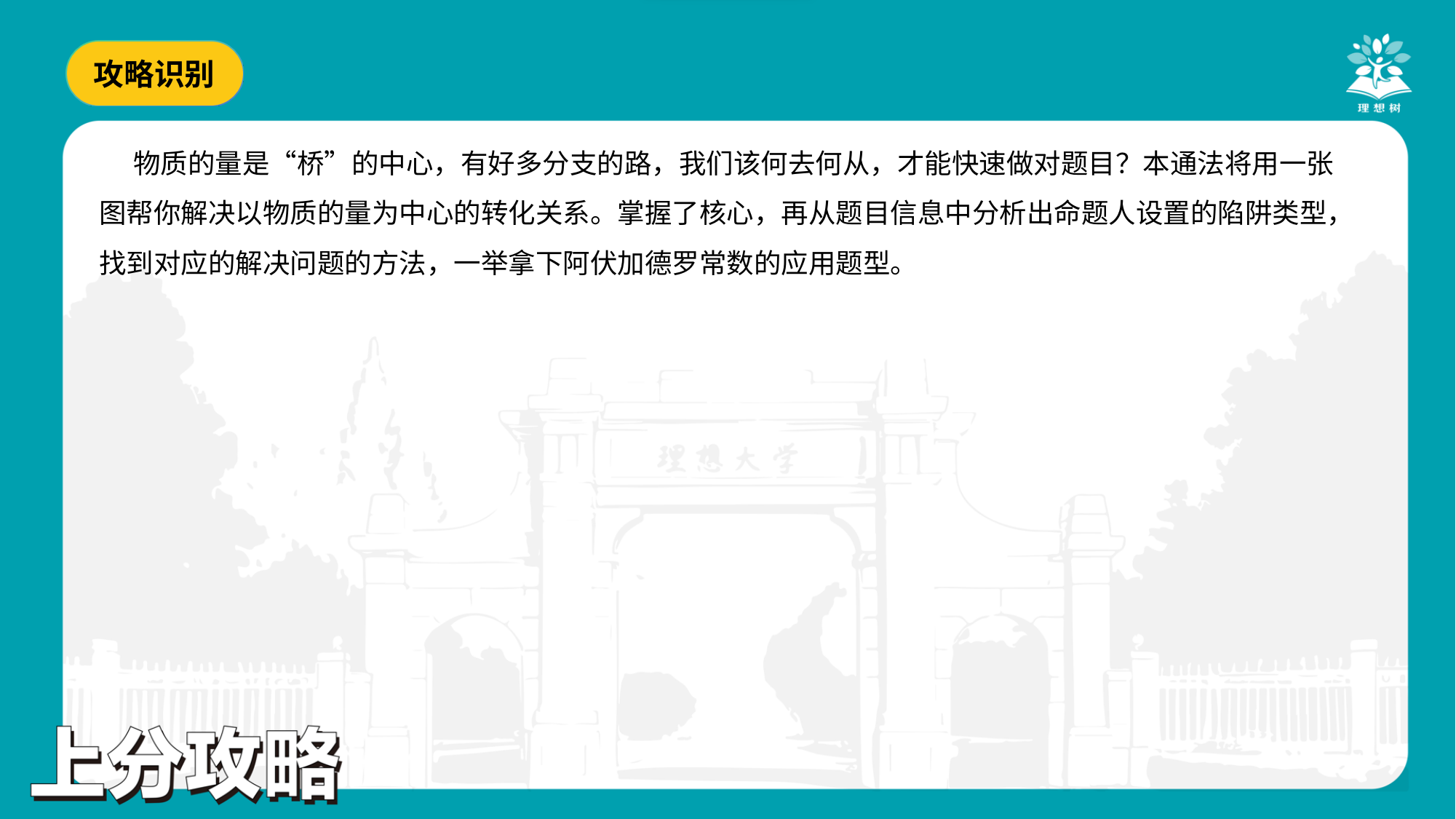

物质的量是“桥”的中心，有好多分支的路，我们该何去何从，才能快速做对题目？本通法将用一张
图帮你解决以物质的量为中心的转化关系。掌握了核心，再从题目信息中分析出命题人设置的陷阱类型，
找到对应的解决问题的方法，一举拿下阿伏加德罗常数的应用题型。